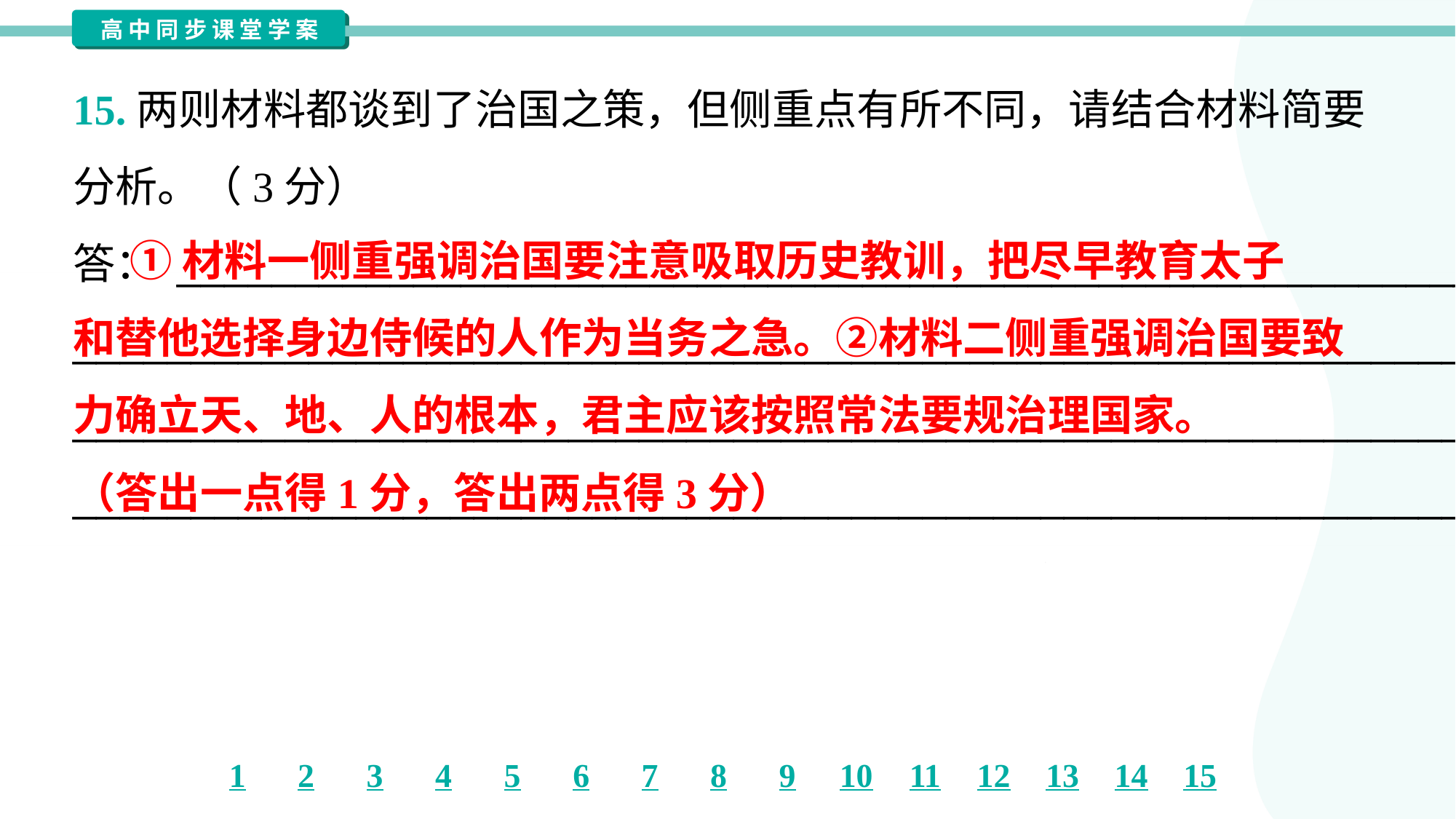

15.两则材料都谈到了治国之策，但侧重点有所不同，请结合材料简要
分析。（3分）
答： ________________________________________________________
_____________________________________________________________
_____________________________________________________________
_____________________________________________________________
      ①材料一侧重强调治国要注意吸取历史教训，把尽早教育太子
和替他选择身边侍候的人作为当务之急。②材料二侧重强调治国要致
力确立天、地、人的根本，君主应该按照常法要规治理国家。
（答出一点得1分，答出两点得3分）